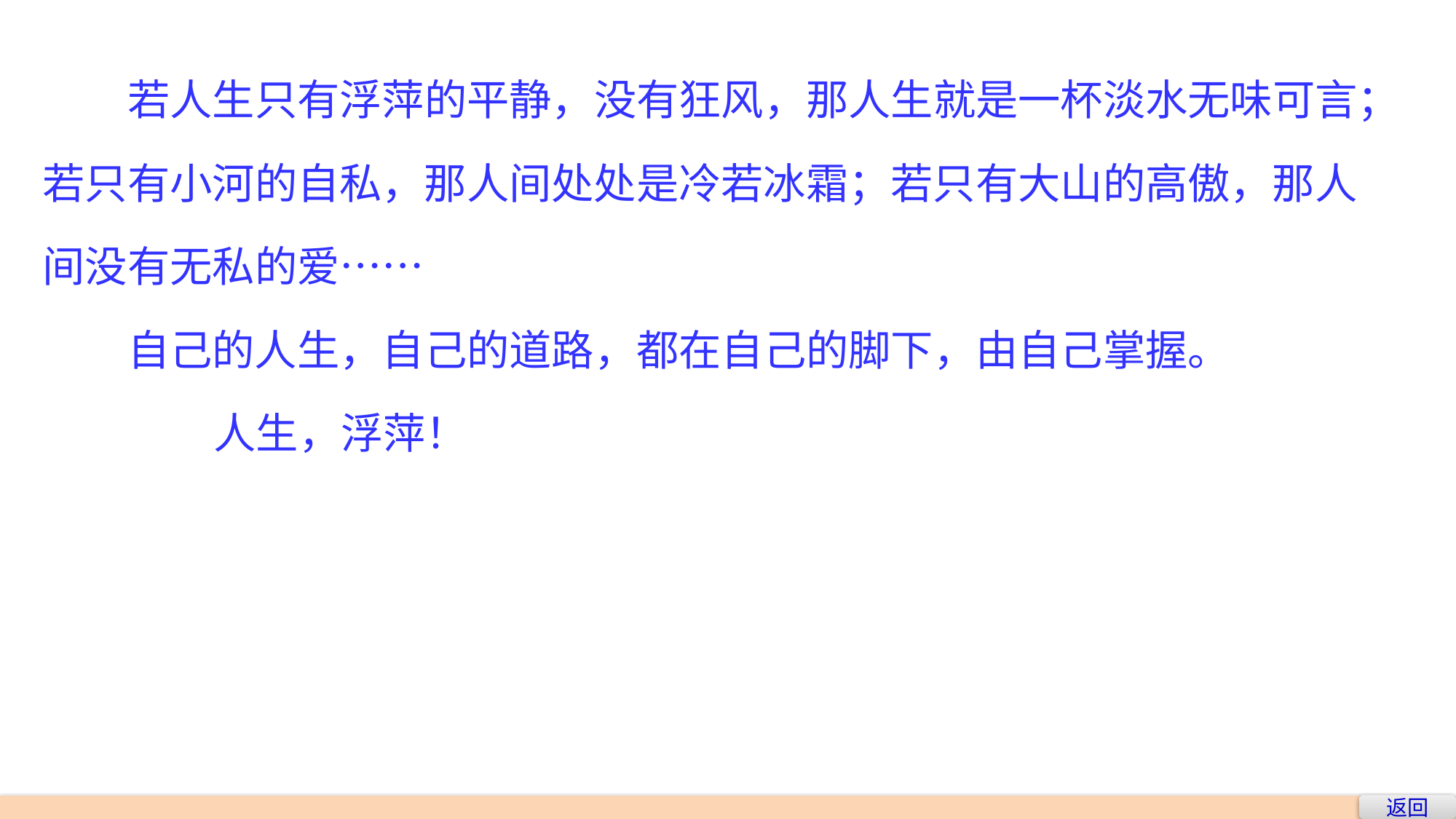

若人生只有浮萍的平静，没有狂风，那人生就是一杯淡水无味可言；若只有小河的自私，那人间处处是冷若冰霜；若只有大山的高傲，那人间没有无私的爱……
自己的人生，自己的道路，都在自己的脚下，由自己掌握。
        人生，浮萍！
返回